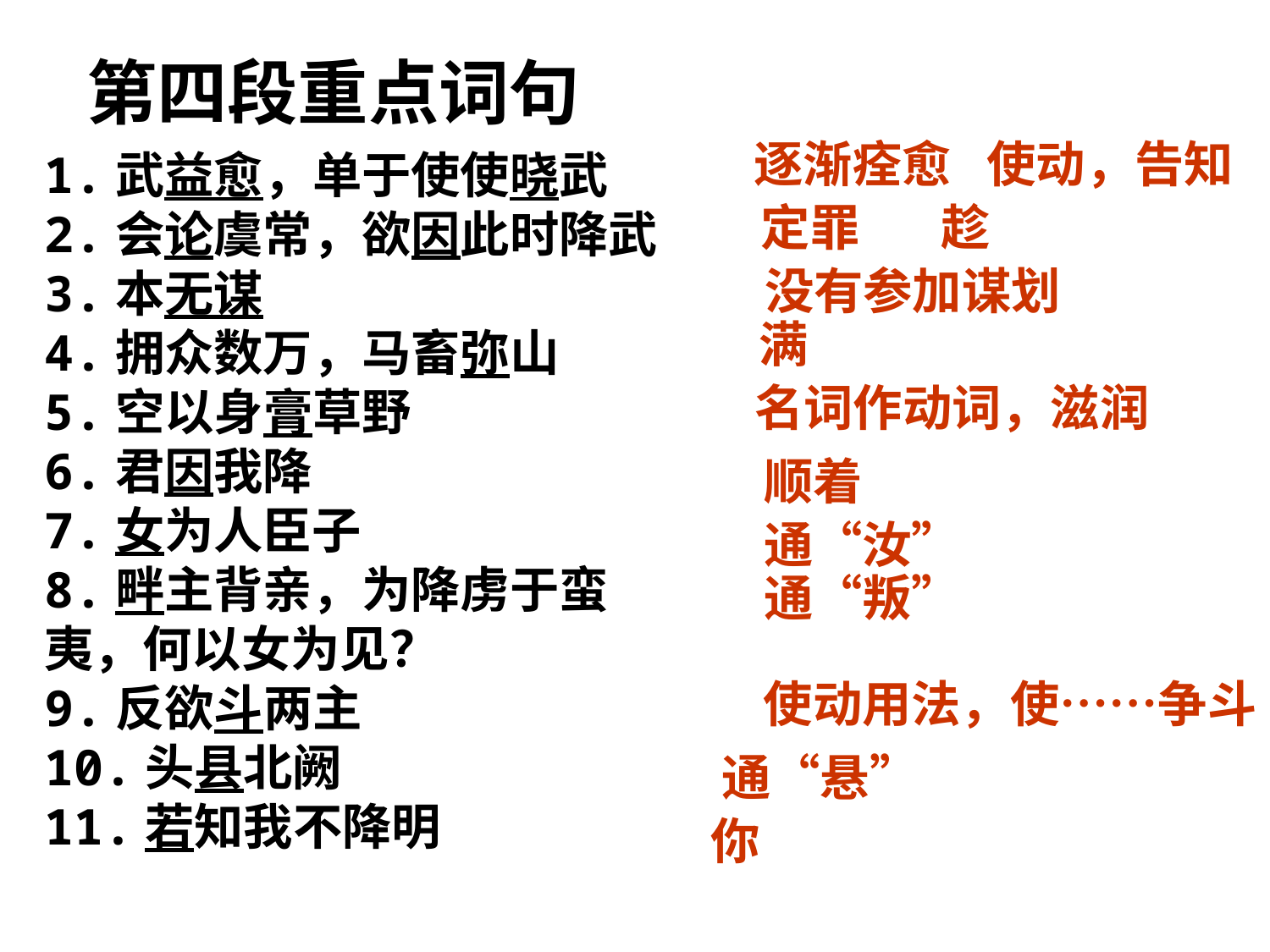

第四段重点词句
逐渐痊愈
使动，告知
1.武益愈，单于使使晓武
2.会论虞常，欲因此时降武
3.本无谋
4.拥众数万，马畜弥山
5.空以身膏草野
6.君因我降
7.女为人臣子
8.畔主背亲，为降虏于蛮
夷，何以女为见？
9.反欲斗两主
10.头县北阙
11.若知我不降明

定罪
趁
没有参加谋划
满
名词作动词，滋润
顺着
通“汝”
通“叛”
使动用法，使……争斗
通“悬”
你